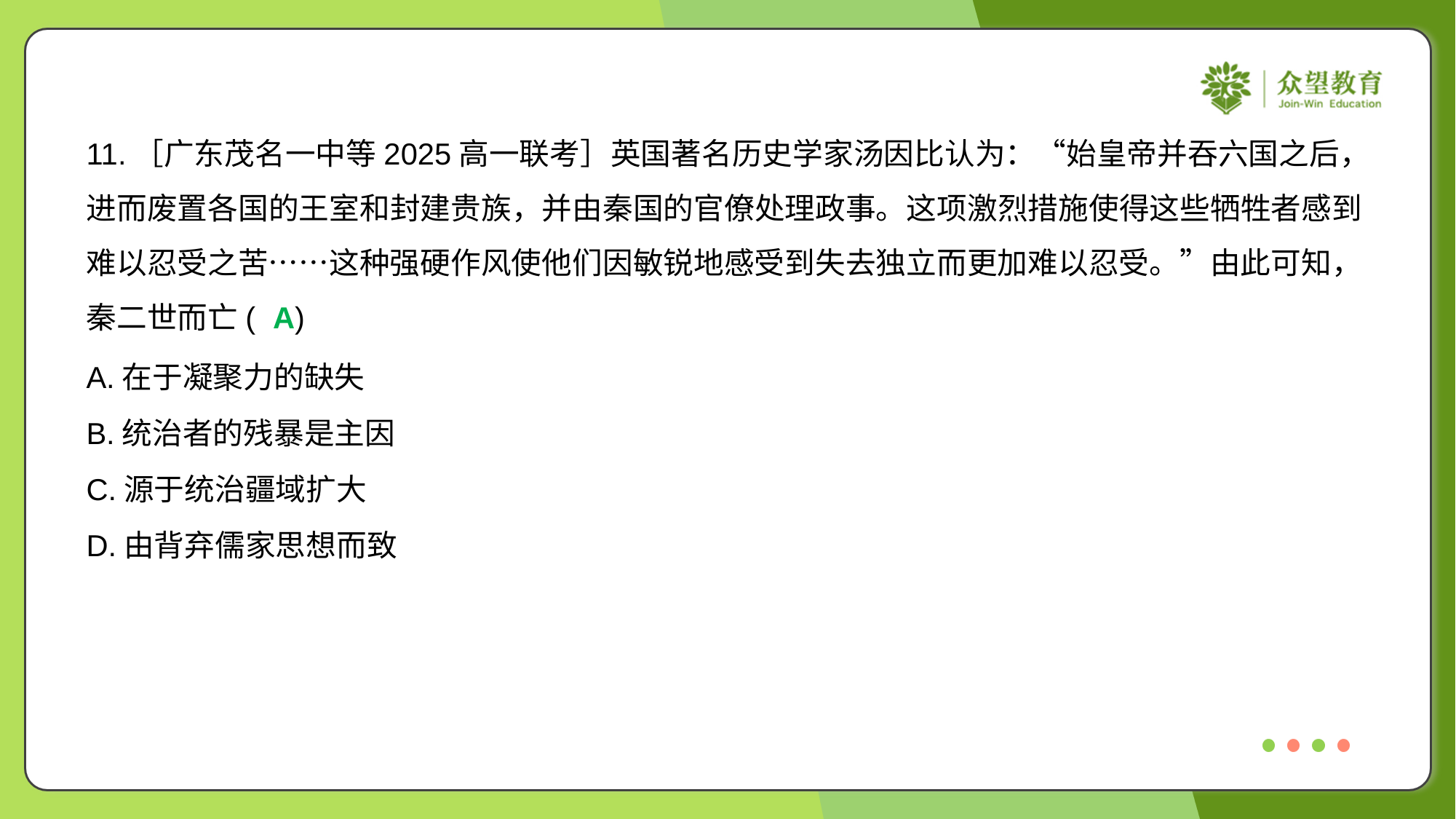

11.［广东茂名一中等2025高一联考］英国著名历史学家汤因比认为：“始皇帝并吞六国之后，
进而废置各国的王室和封建贵族，并由秦国的官僚处理政事。这项激烈措施使得这些牺牲者感到
难以忍受之苦……这种强硬作风使他们因敏锐地感受到失去独立而更加难以忍受。”由此可知，
秦二世而亡(     )
A
A.在于凝聚力的缺失
B.统治者的残暴是主因
C.源于统治疆域扩大
D.由背弃儒家思想而致